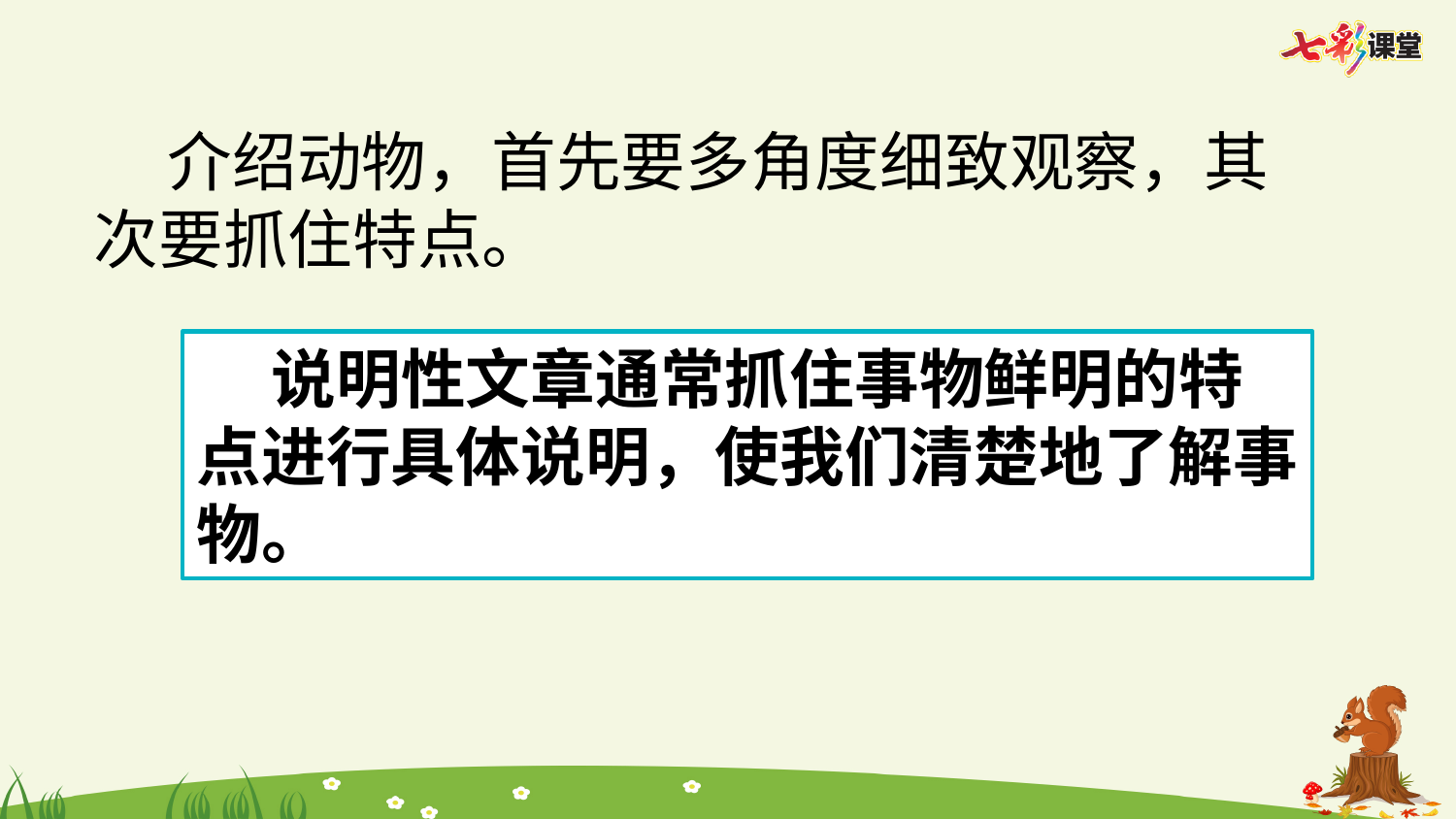

介绍动物，首先要多角度细致观察，其次要抓住特点。
    说明性文章通常抓住事物鲜明的特点进行具体说明，使我们清楚地了解事物。